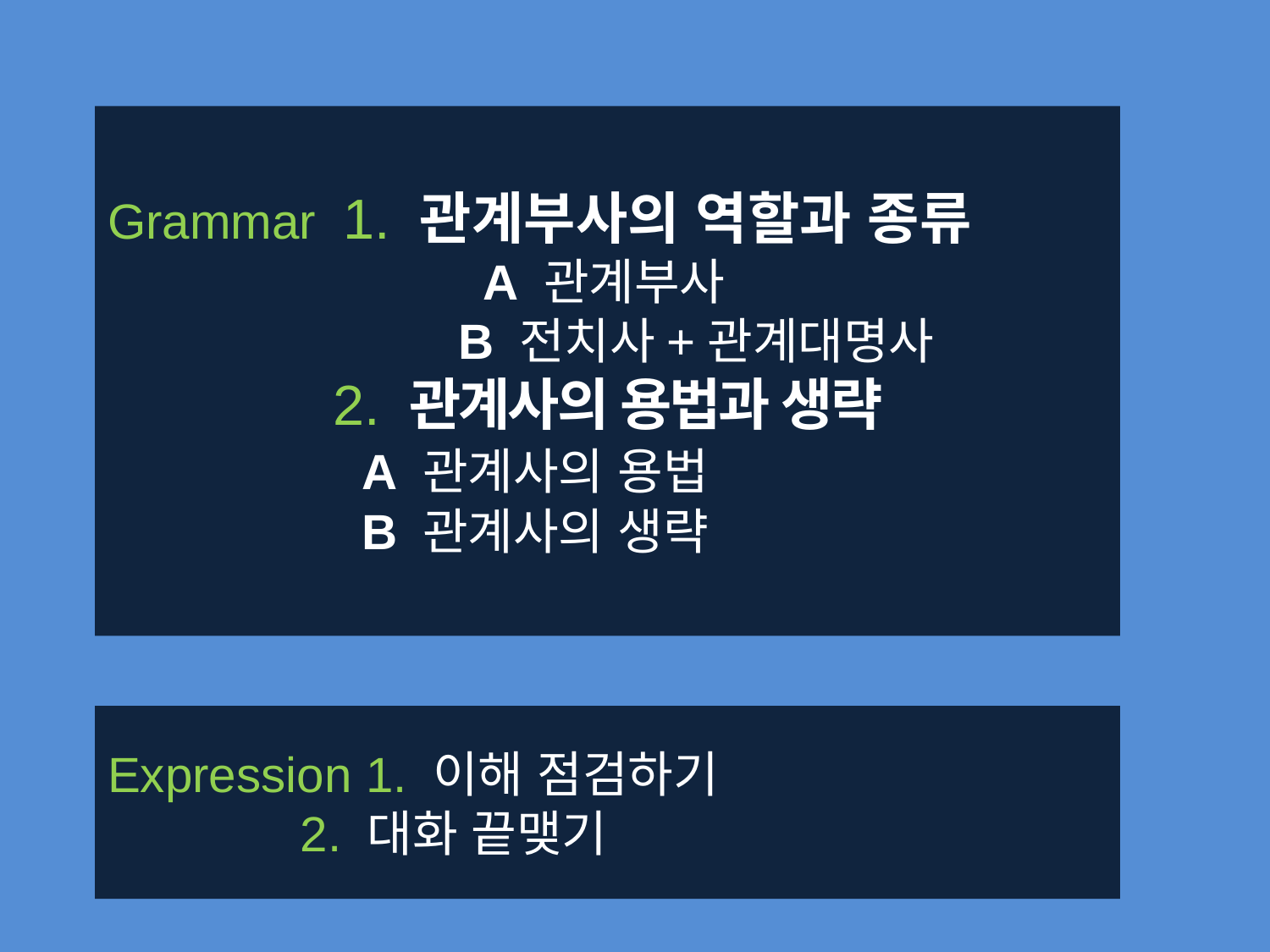

Grammar  1. 관계부사의 역할과 종류
		A 관계부사
		B 전치사+관계대명사
	       2. 관계사의 용법과 생략
		A 관계사의 용법
		B 관계사의 생략
Expression 1. 이해 점검하기
              2. 대화 끝맺기